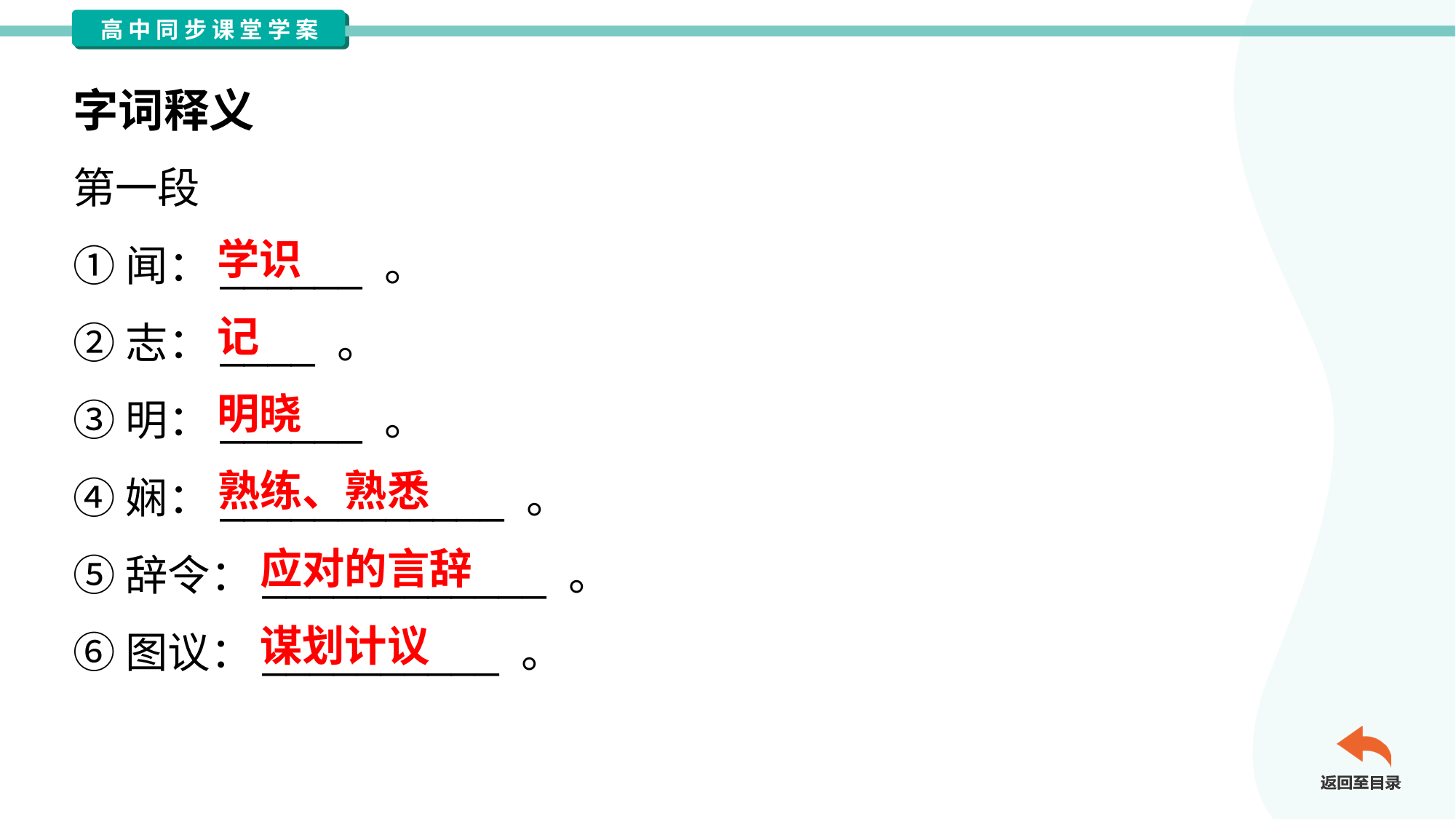

字词释义
第一段
①闻：______ 。
②志：____ 。
③明：______ 。
④娴：____________ 。
⑤辞令：____________ 。
⑥图议：__________ 。

学识
记
明晓
熟练、熟悉
应对的言辞
谋划计议